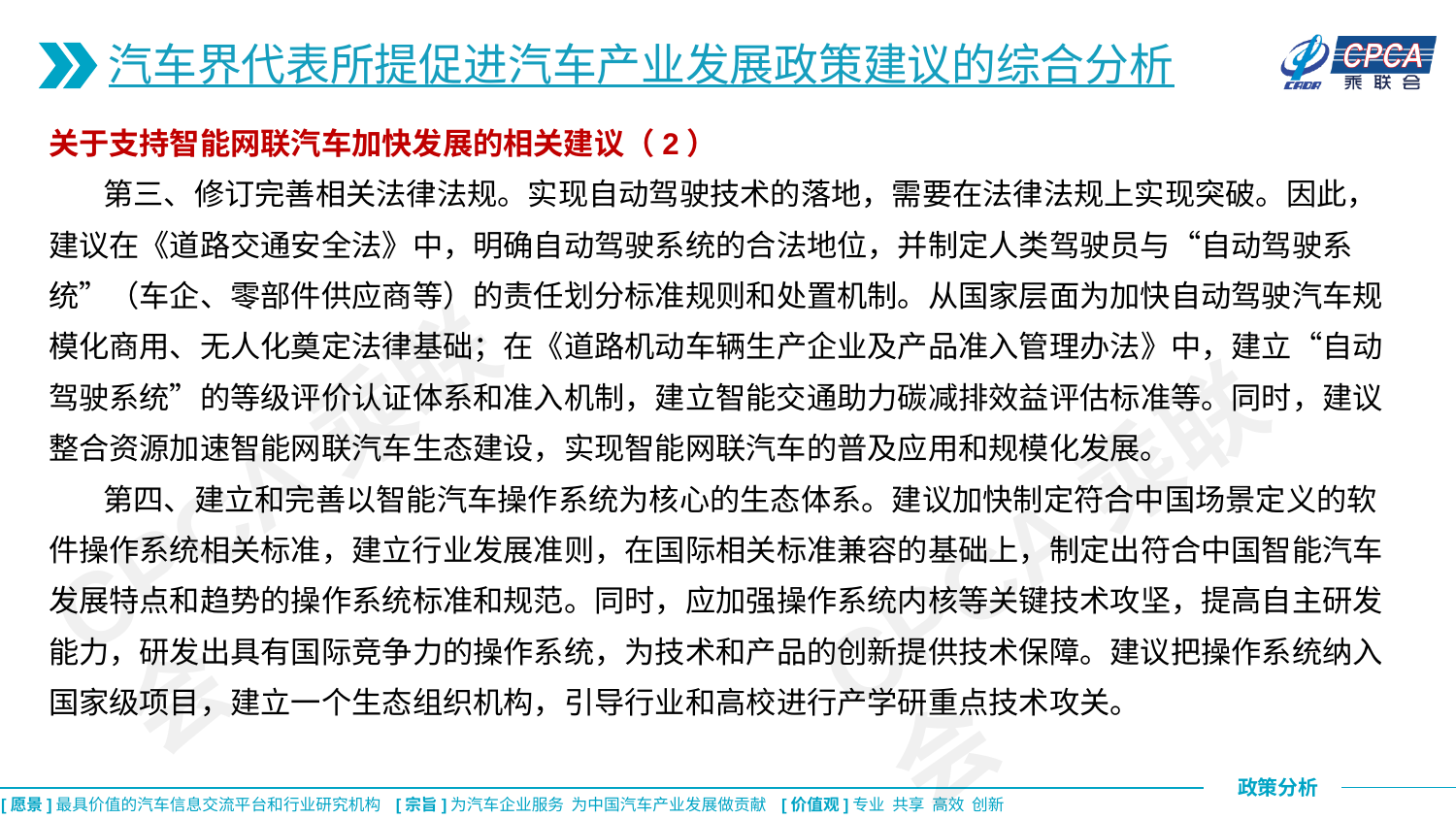

汽车界代表所提促进汽车产业发展政策建议的综合分析
关于支持智能网联汽车加快发展的相关建议（2）
       第三、修订完善相关法律法规。实现自动驾驶技术的落地，需要在法律法规上实现突破。因此，建议在《道路交通安全法》中，明确自动驾驶系统的合法地位，并制定人类驾驶员与“自动驾驶系统”（车企、零部件供应商等）的责任划分标准规则和处置机制。从国家层面为加快自动驾驶汽车规模化商用、无人化奠定法律基础；在《道路机动车辆生产企业及产品准入管理办法》中，建立“自动驾驶系统”的等级评价认证体系和准入机制，建立智能交通助力碳减排效益评估标准等。同时，建议整合资源加速智能网联汽车生态建设，实现智能网联汽车的普及应用和规模化发展。
       第四、建立和完善以智能汽车操作系统为核心的生态体系。建议加快制定符合中国场景定义的软件操作系统相关标准，建立行业发展准则，在国际相关标准兼容的基础上，制定出符合中国智能汽车发展特点和趋势的操作系统标准和规范。同时，应加强操作系统内核等关键技术攻坚，提高自主研发能力，研发出具有国际竞争力的操作系统，为技术和产品的创新提供技术保障。建议把操作系统纳入国家级项目，建立一个生态组织机构，引导行业和高校进行产学研重点技术攻关。
CPCA乘联会
CPCA乘联会